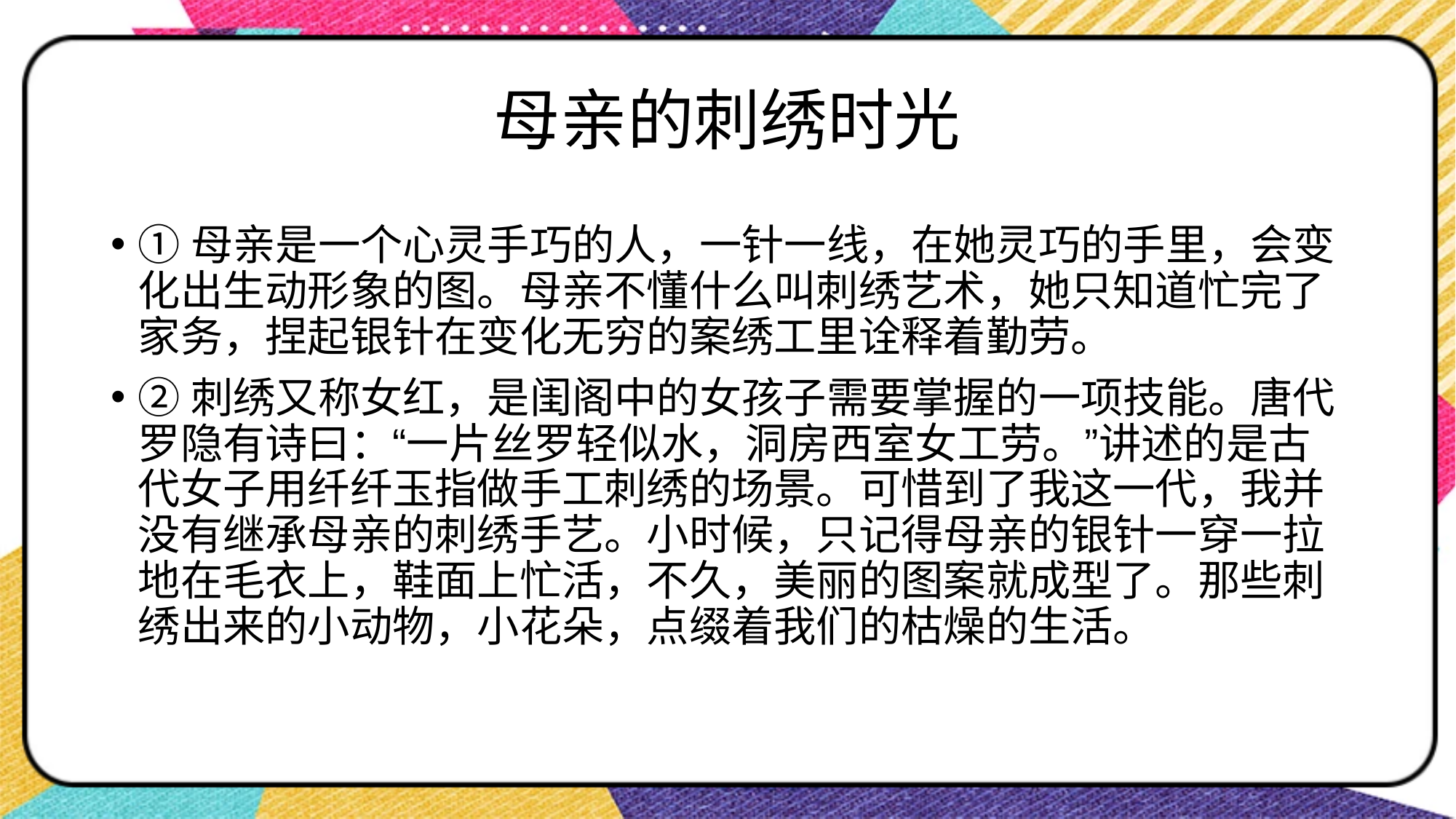

# 母亲的刺绣时光
①母亲是一个心灵手巧的人，一针一线，在她灵巧的手里，会变化出生动形象的图。母亲不懂什么叫刺绣艺术，她只知道忙完了家务，捏起银针在变化无穷的案绣工里诠释着勤劳。
②刺绣又称女红，是闺阁中的女孩子需要掌握的一项技能。唐代罗隐有诗曰：“一片丝罗轻似水，洞房西室女工劳。”讲述的是古代女子用纤纤玉指做手工刺绣的场景。可惜到了我这一代，我并没有继承母亲的刺绣手艺。小时候，只记得母亲的银针一穿一拉地在毛衣上，鞋面上忙活，不久，美丽的图案就成型了。那些刺绣出来的小动物，小花朵，点缀着我们的枯燥的生活。